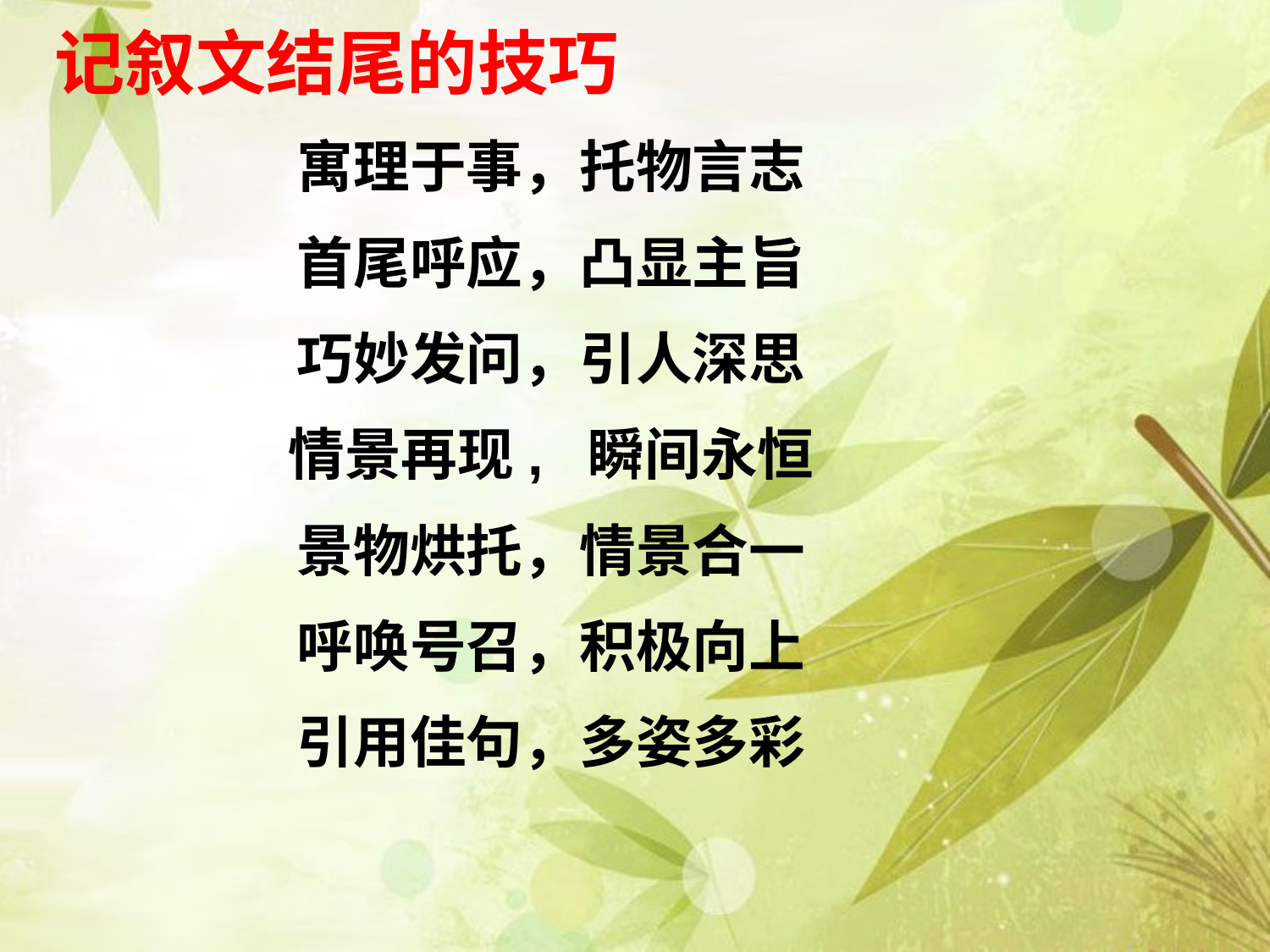

记叙文结尾的技巧
寓理于事，托物言志
首尾呼应，凸显主旨
巧妙发问，引人深思
情景再现,  瞬间永恒
景物烘托，情景合一
呼唤号召，积极向上
引用佳句，多姿多彩